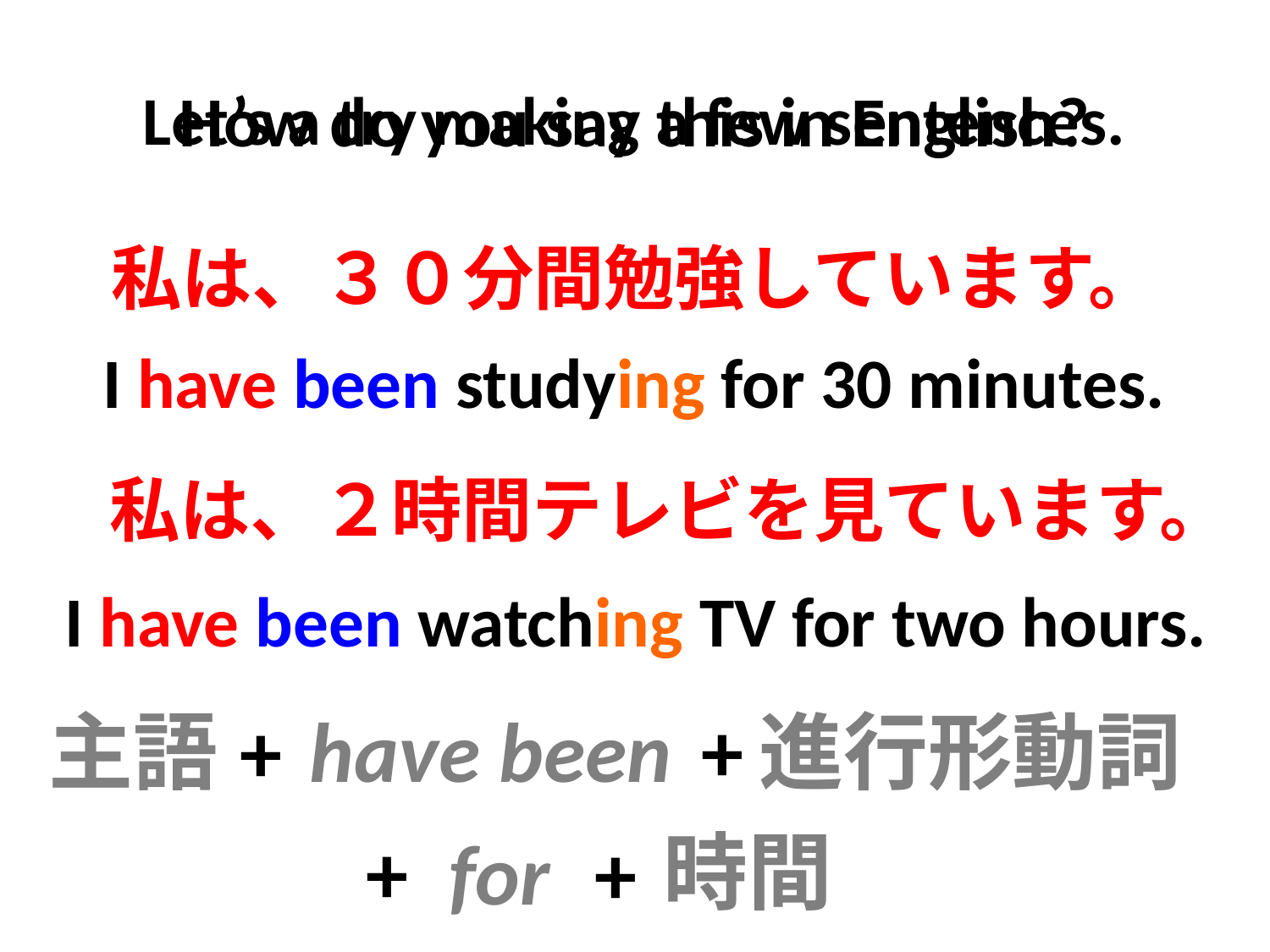

# Let’s a try making a few sentences.
How do you say this in English?

私は、３０分間勉強しています。
I have been studying for 30 minutes.
私は、２時間テレビを見ています。
I have been watching TV for two hours.
have been
+
主語
進行形動詞
+
時間
+
for
+